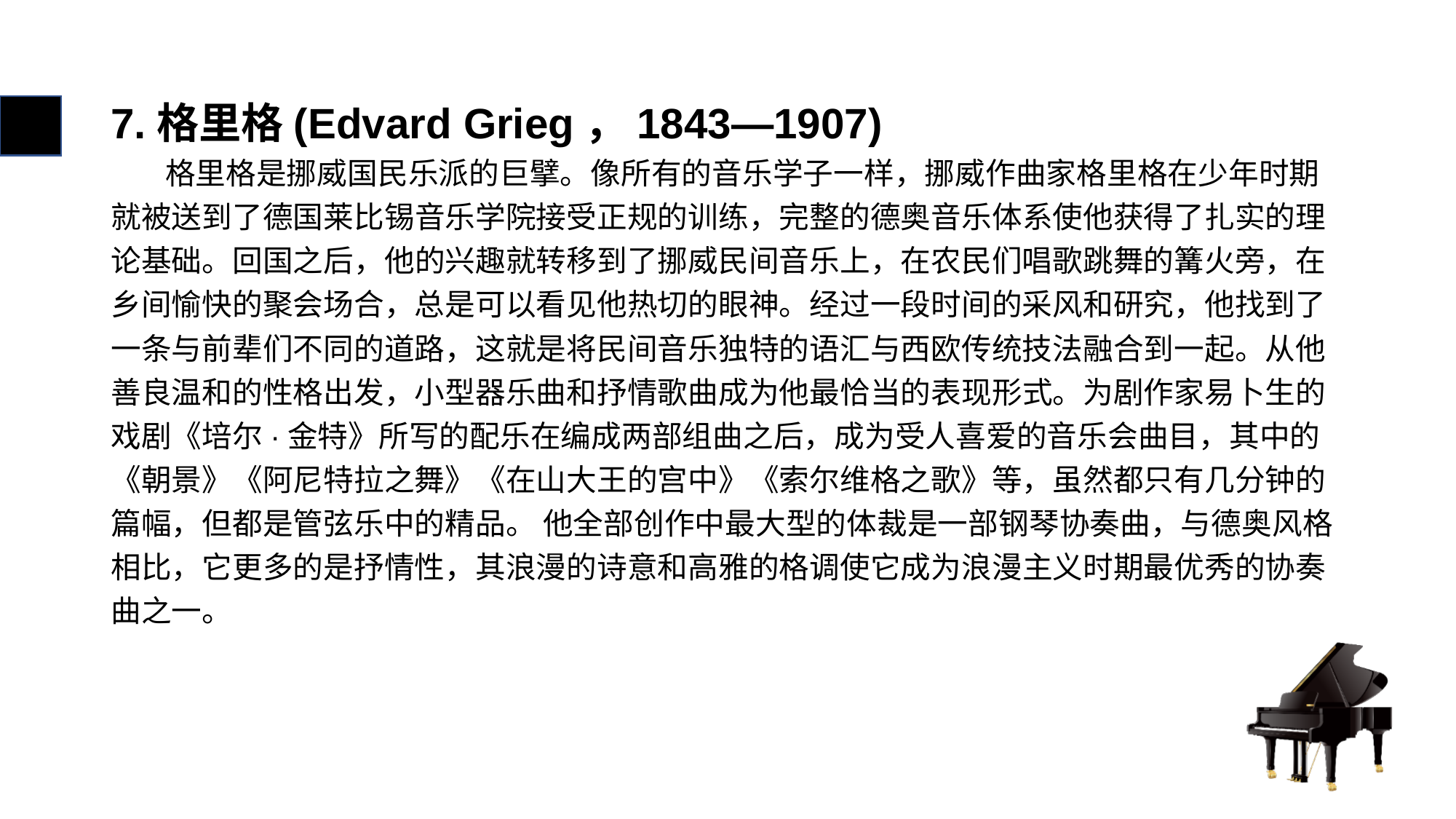

# 7.格里格(Edvard Grieg，1843—1907)
       格里格是挪威国民乐派的巨擘。像所有的音乐学子一样，挪威作曲家格里格在少年时期就被送到了德国莱比锡音乐学院接受正规的训练，完整的德奥音乐体系使他获得了扎实的理论基础。回国之后，他的兴趣就转移到了挪威民间音乐上，在农民们唱歌跳舞的篝火旁，在乡间愉快的聚会场合，总是可以看见他热切的眼神。经过一段时间的采风和研究，他找到了一条与前辈们不同的道路，这就是将民间音乐独特的语汇与西欧传统技法融合到一起。从他善良温和的性格出发，小型器乐曲和抒情歌曲成为他最恰当的表现形式。为剧作家易卜生的戏剧《培尔·金特》所写的配乐在编成两部组曲之后，成为受人喜爱的音乐会曲目，其中的《朝景》《阿尼特拉之舞》《在山大王的宫中》《索尔维格之歌》等，虽然都只有几分钟的篇幅，但都是管弦乐中的精品。 他全部创作中最大型的体裁是一部钢琴协奏曲，与德奥风格相比，它更多的是抒情性，其浪漫的诗意和高雅的格调使它成为浪漫主义时期最优秀的协奏曲之一。